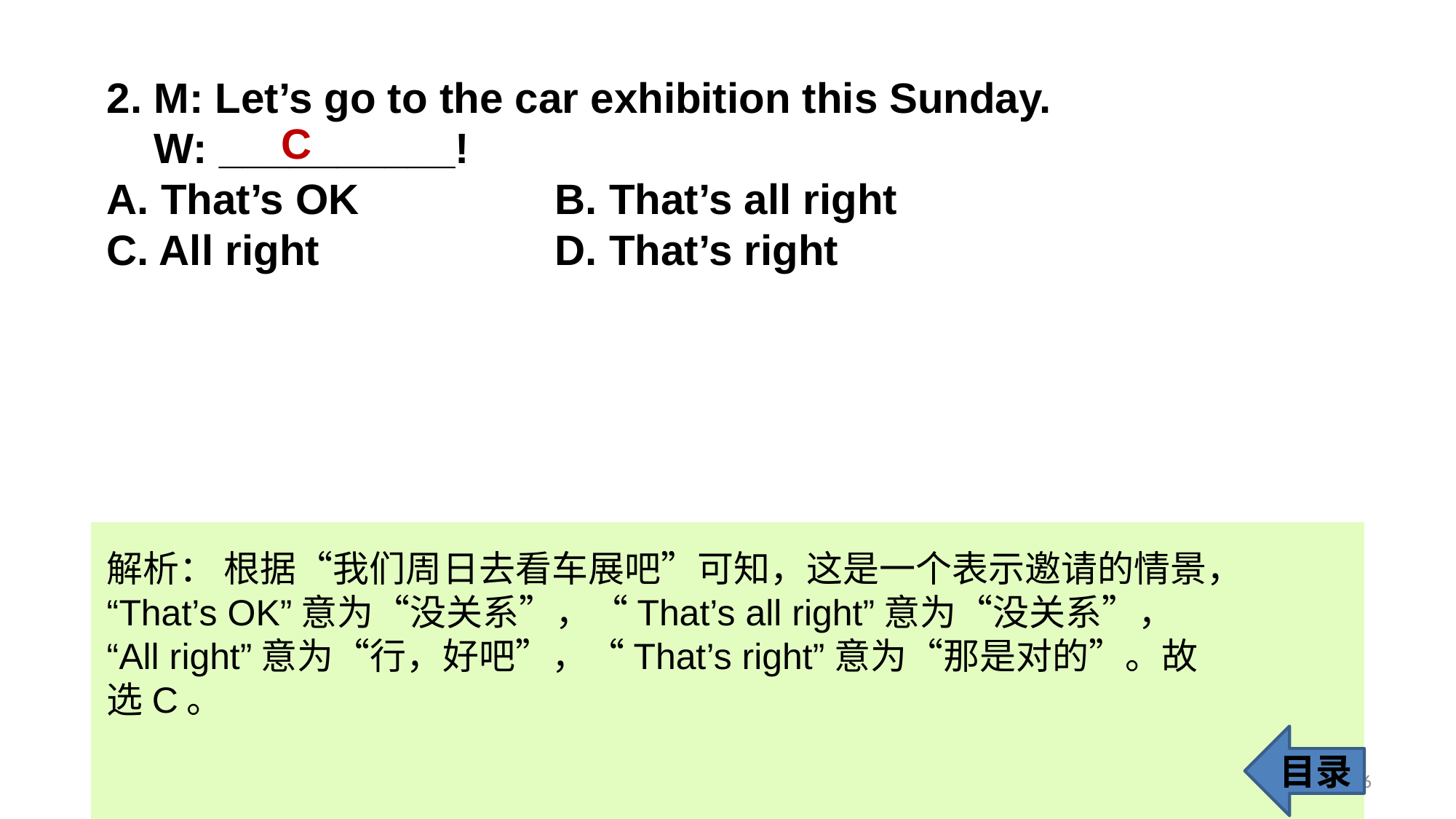

2. M: Let’s go to the car exhibition this Sunday.
    W: __________!
A. That’s OK		 B. That’s all right
C. All right 		 D. That’s right
C

解析： 根据“我们周日去看车展吧”可知，这是一个表示邀请的情景，
“That’s OK”意为“没关系”，“That’s all right”意为“没关系”，
“All right”意为“行，好吧”，“That’s right”意为“那是对的”。故
选C。
目录
6